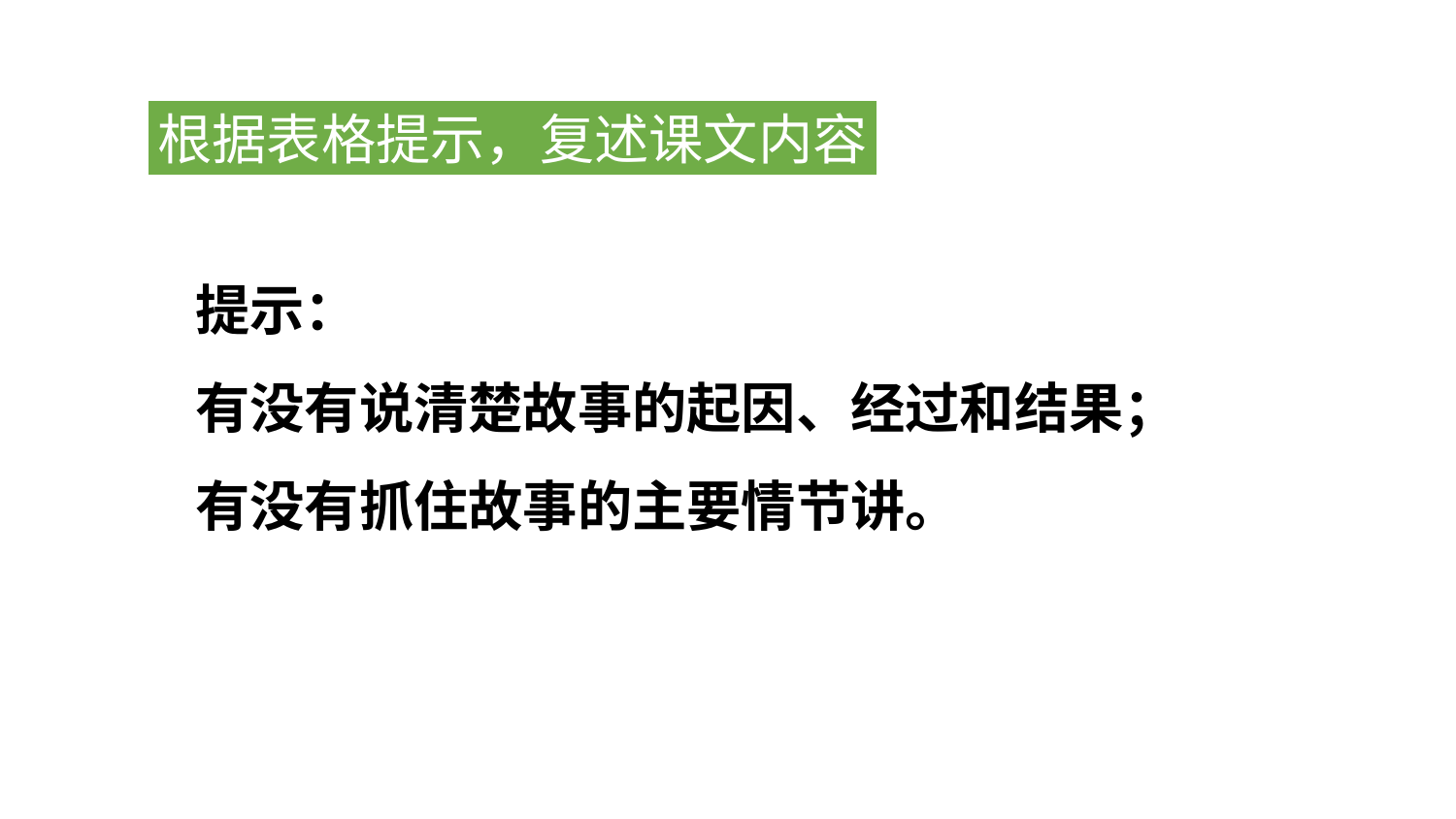

根据表格提示，复述课文内容
提示：
有没有说清楚故事的起因、经过和结果；
有没有抓住故事的主要情节讲。